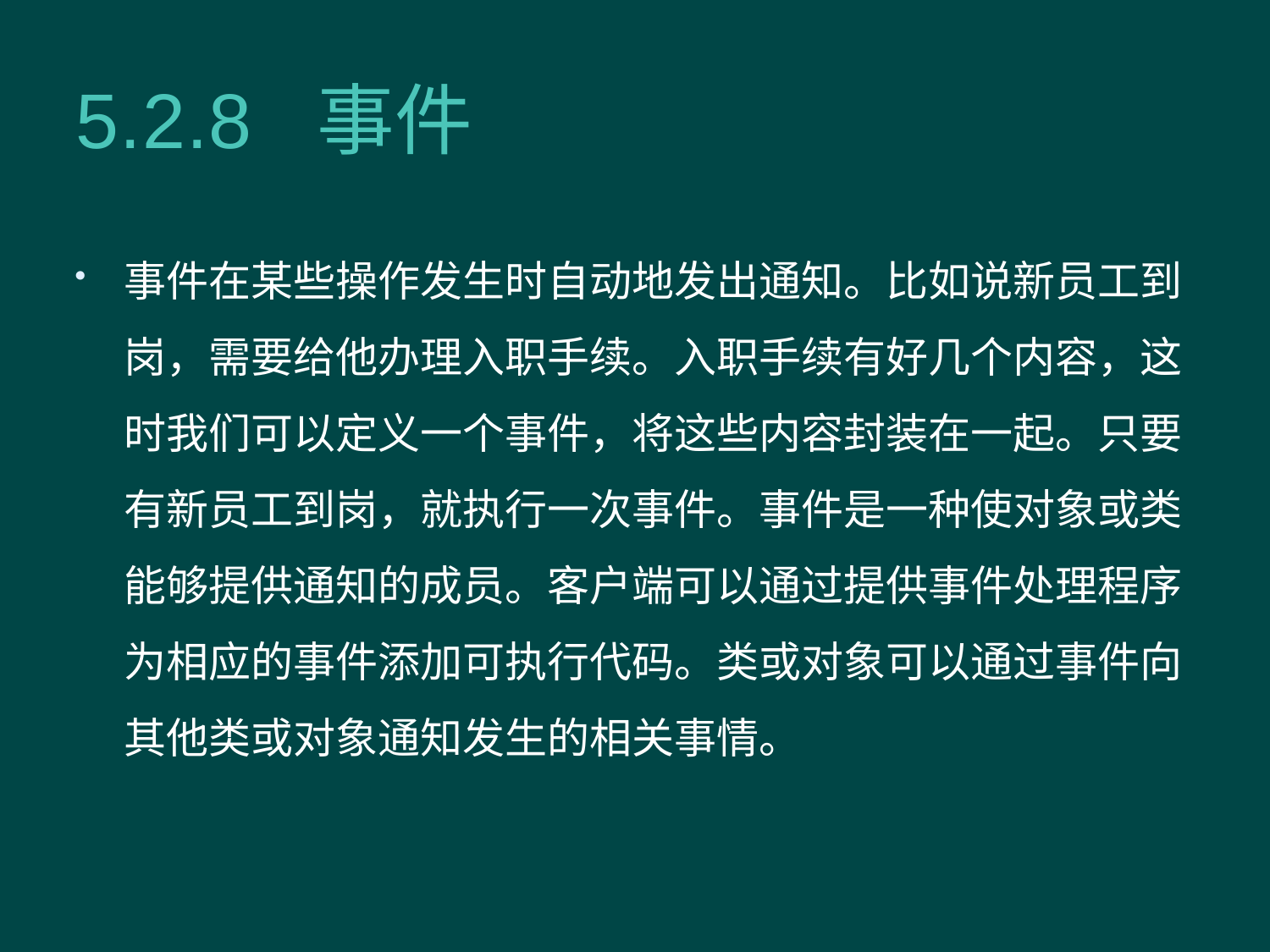

# 5.2.8  事件
事件在某些操作发生时自动地发出通知。比如说新员工到岗，需要给他办理入职手续。入职手续有好几个内容，这时我们可以定义一个事件，将这些内容封装在一起。只要有新员工到岗，就执行一次事件。事件是一种使对象或类能够提供通知的成员。客户端可以通过提供事件处理程序为相应的事件添加可执行代码。类或对象可以通过事件向其他类或对象通知发生的相关事情。